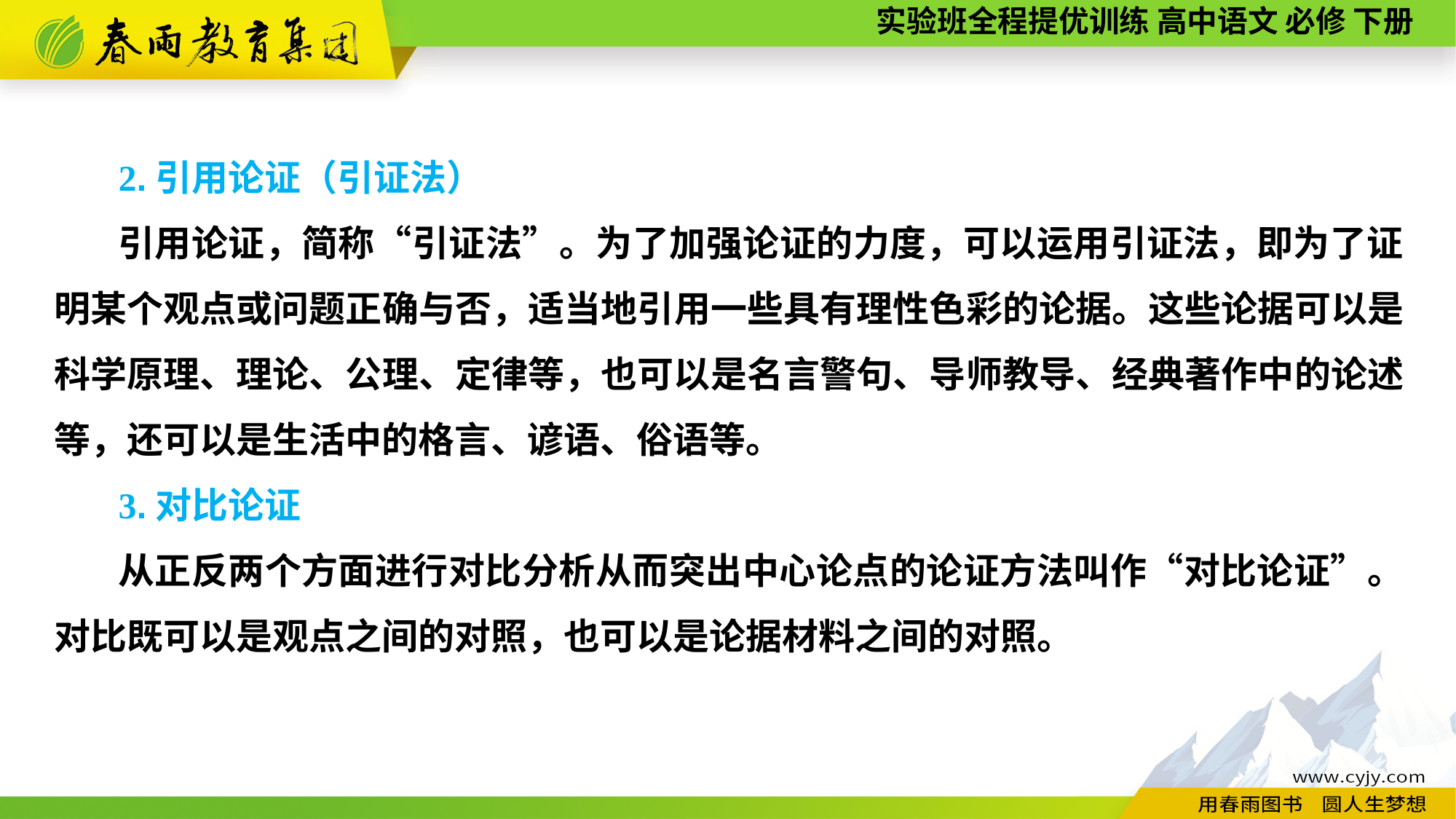

2.引用论证（引证法）
引用论证，简称“引证法”。为了加强论证的力度，可以运用引证法，即为了证明某个观点或问题正确与否，适当地引用一些具有理性色彩的论据。这些论据可以是科学原理、理论、公理、定律等，也可以是名言警句、导师教导、经典著作中的论述等，还可以是生活中的格言、谚语、俗语等。
3.对比论证
从正反两个方面进行对比分析从而突出中心论点的论证方法叫作“对比论证”。对比既可以是观点之间的对照，也可以是论据材料之间的对照。